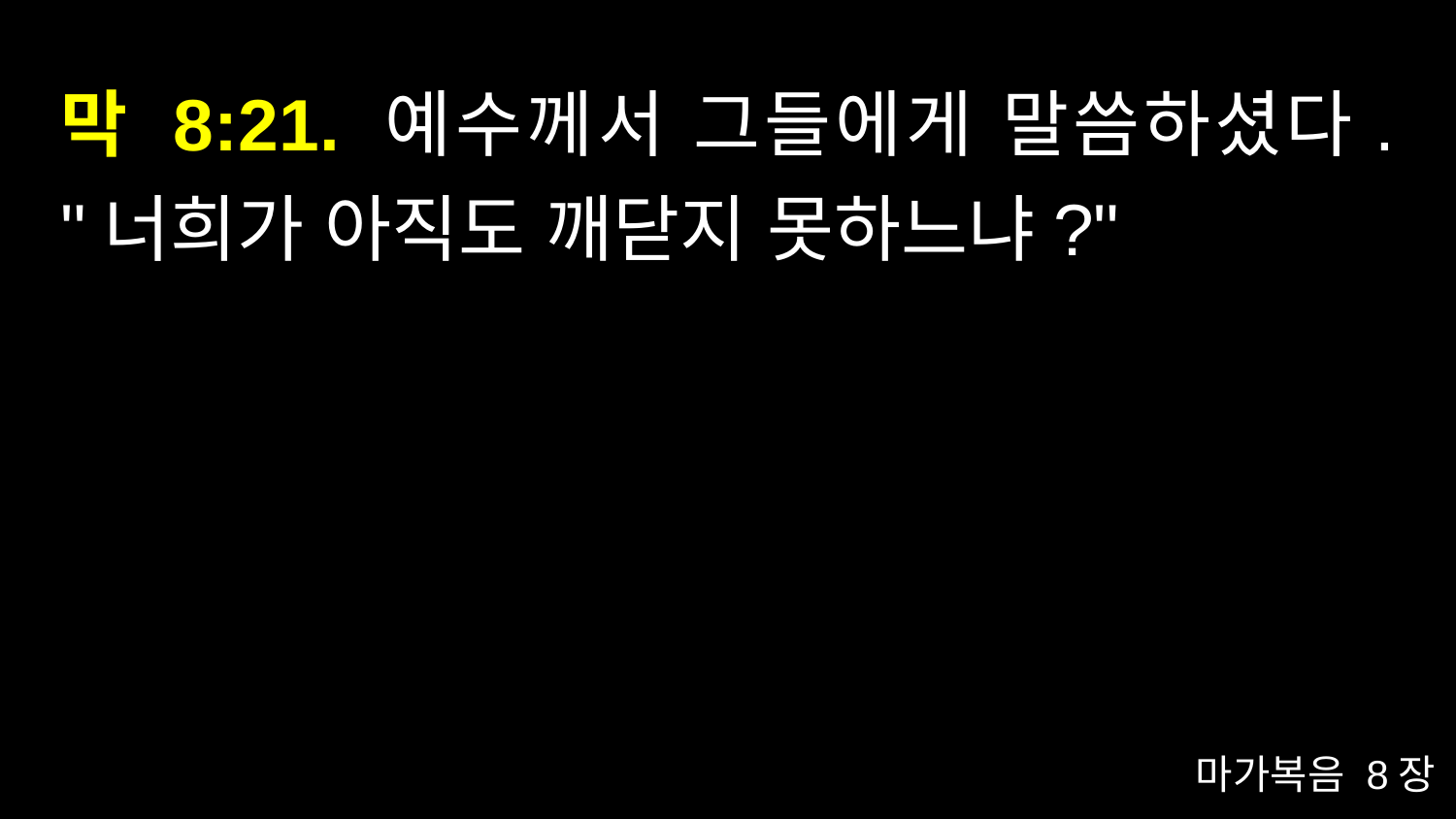

# 막 8:21. 예수께서 그들에게 말씀하셨다. "너희가 아직도 깨닫지 못하느냐?"
마가복음 8장